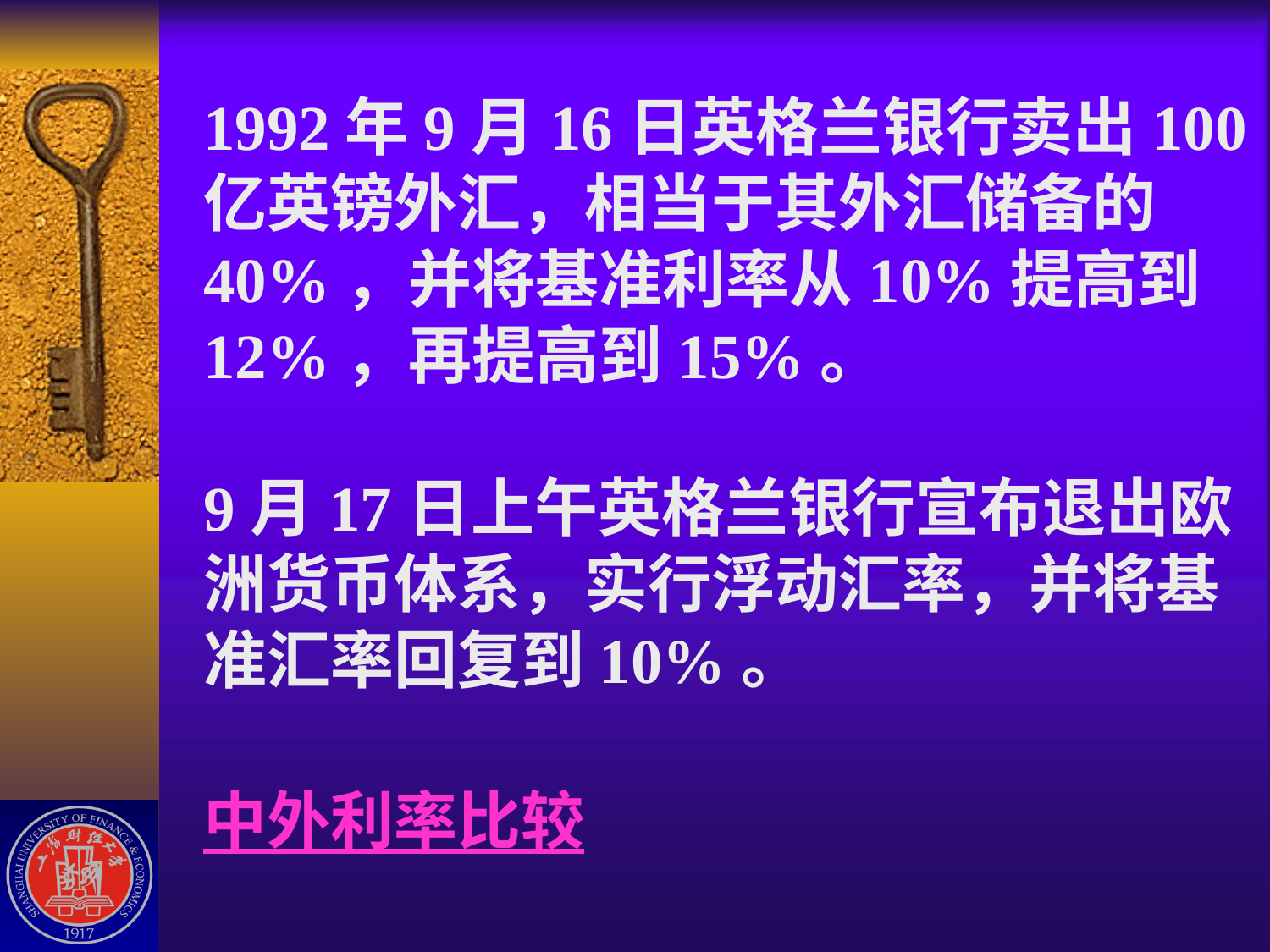

# 1992年9月16日英格兰银行卖出100亿英镑外汇，相当于其外汇储备的40%，并将基准利率从10%提高到12%，再提高到15%。 9月17日上午英格兰银行宣布退出欧洲货币体系，实行浮动汇率，并将基准汇率回复到10%。 中外利率比较